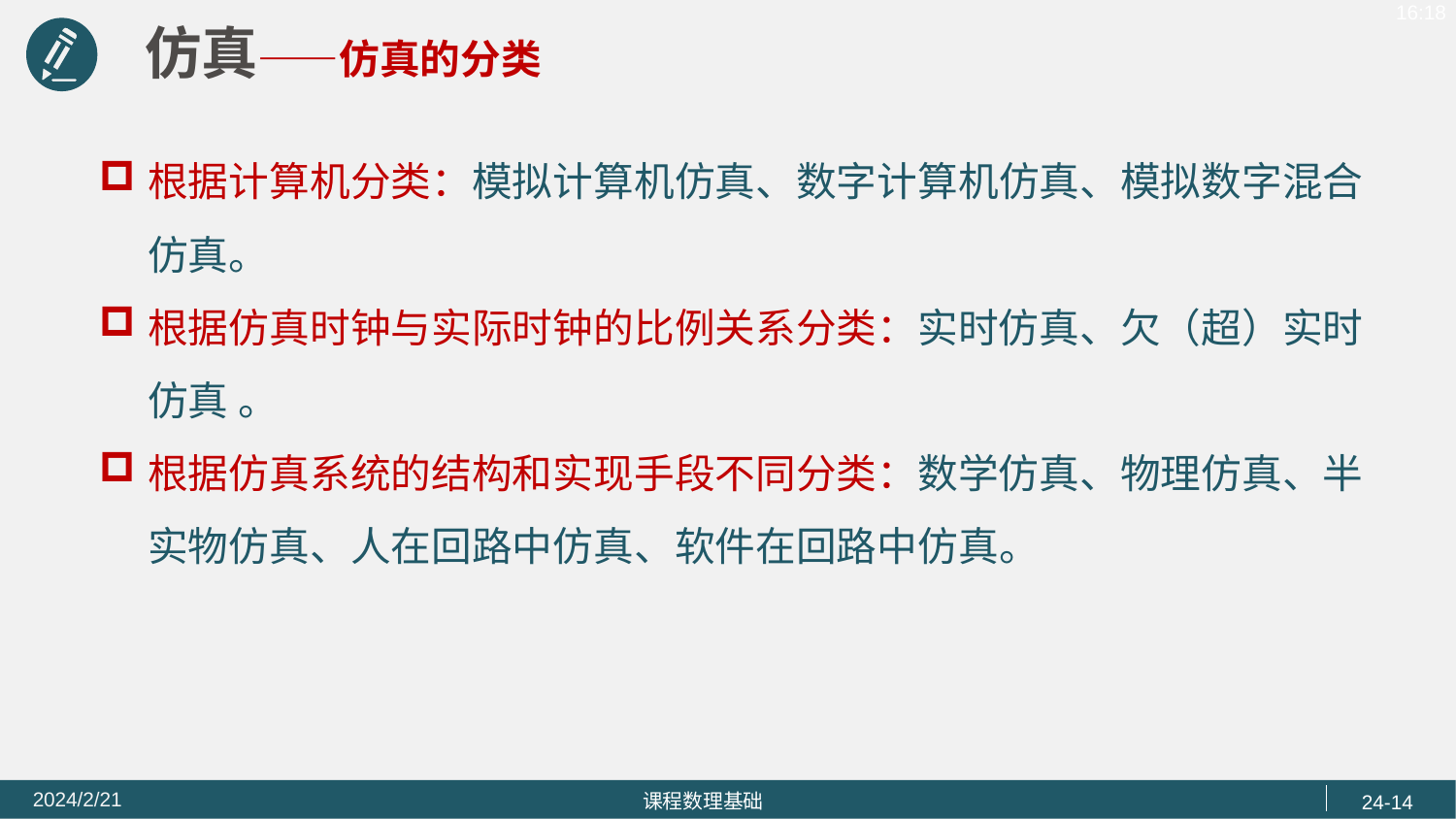

仿真——仿真的分类

根据计算机分类：模拟计算机仿真、数字计算机仿真、模拟数字混合仿真。
根据仿真时钟与实际时钟的比例关系分类：实时仿真、欠（超）实时仿真 。
根据仿真系统的结构和实现手段不同分类：数学仿真、物理仿真、半实物仿真、人在回路中仿真、软件在回路中仿真。